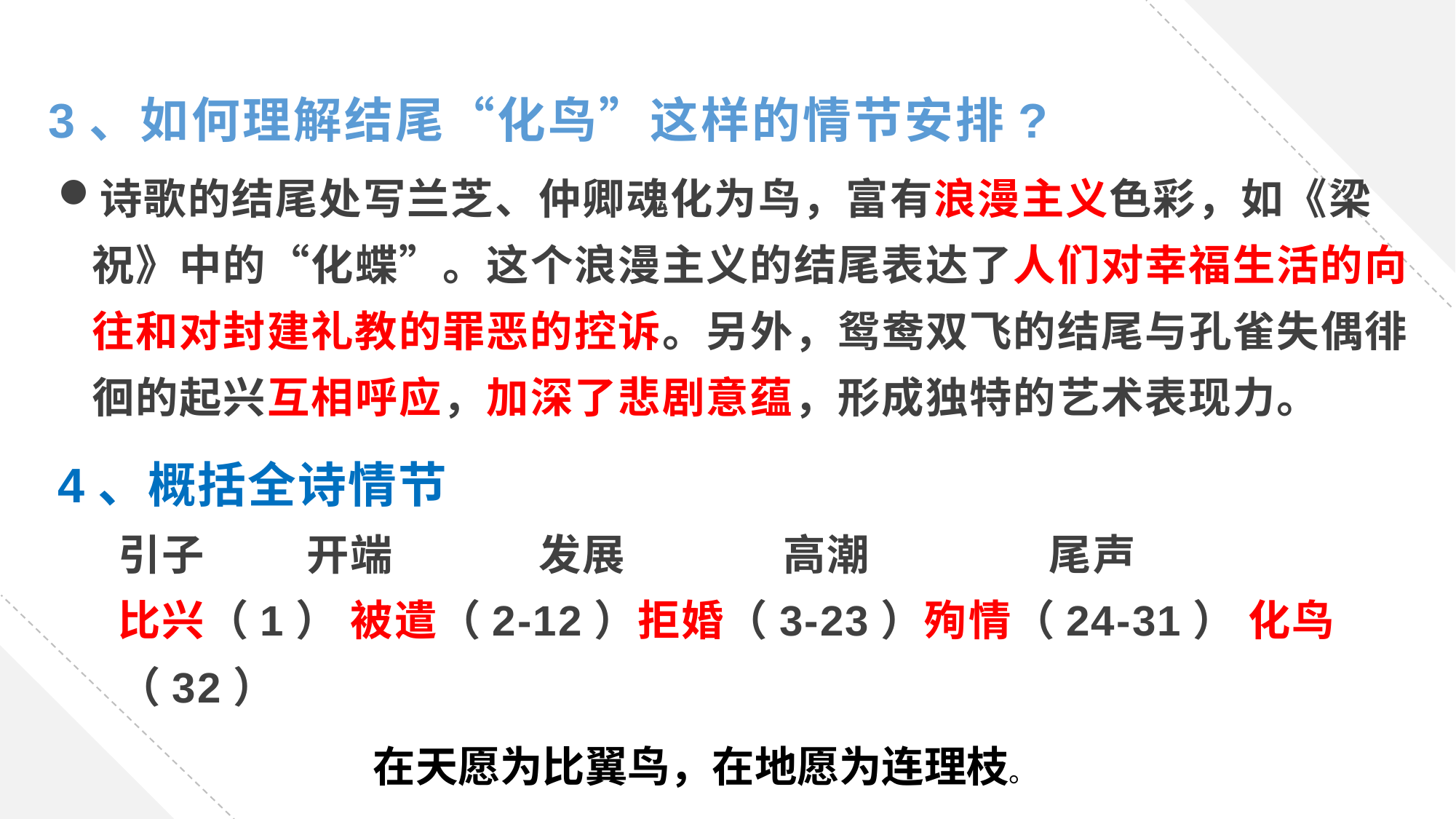

3、如何理解结尾“化鸟”这样的情节安排?

诗歌的结尾处写兰芝、仲卿魂化为鸟，富有浪漫主义色彩，如《梁祝》中的“化蝶”。这个浪漫主义的结尾表达了人们对幸福生活的向往和对封建礼教的罪恶的控诉。另外，鸳鸯双飞的结尾与孔雀失偶徘徊的起兴互相呼应，加深了悲剧意蕴，形成独特的艺术表现力。
4、概括全诗情节
引子         开端             发展              高潮                尾声
比兴（1） 被遣（2-12）拒婚（3-23）殉情（24-31） 化鸟（32）

在天愿为比翼鸟，在地愿为连理枝。